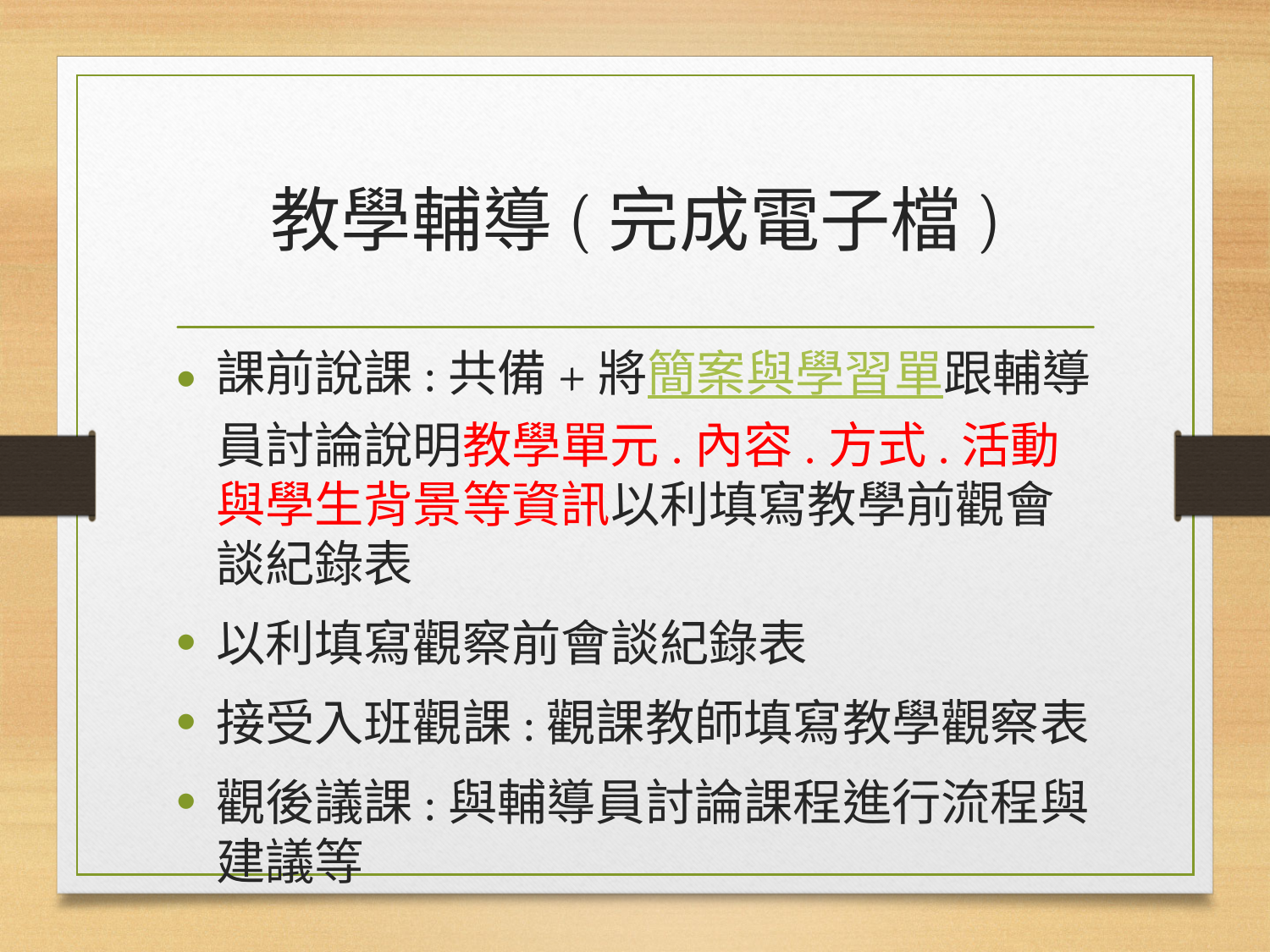

# 教學輔導(完成電子檔)
課前說課:共備+將簡案與學習單跟輔導員討論說明教學單元.內容.方式.活動與學生背景等資訊以利填寫教學前觀會談紀錄表
以利填寫觀察前會談紀錄表
接受入班觀課:觀課教師填寫教學觀察表
觀後議課:與輔導員討論課程進行流程與建議等